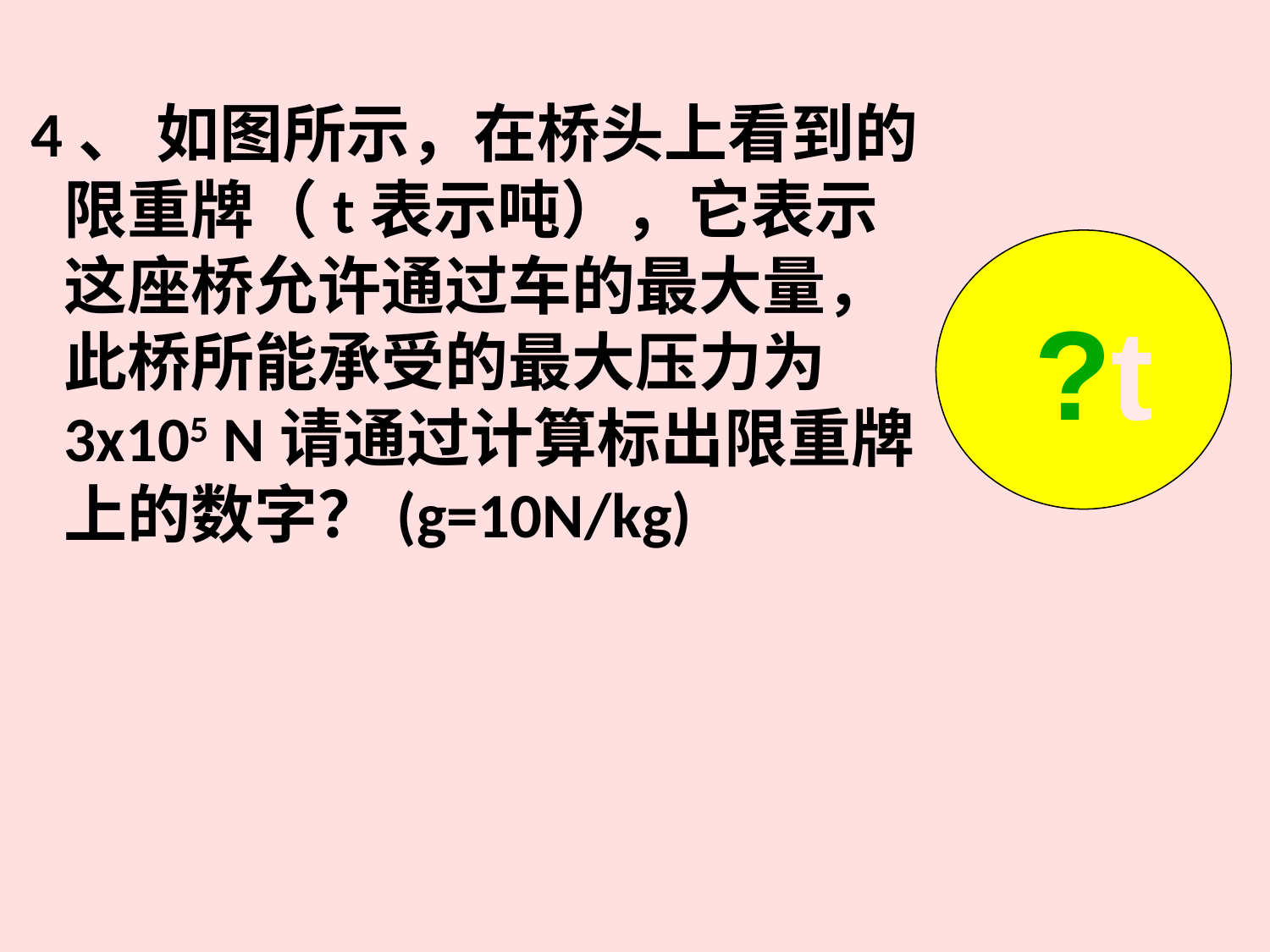

4、 如图所示，在桥头上看到的限重牌（t表示吨），它表示这座桥允许通过车的最大量，此桥所能承受的最大压力为3x105 N请通过计算标出限重牌上的数字？(g=10N/kg)

?t